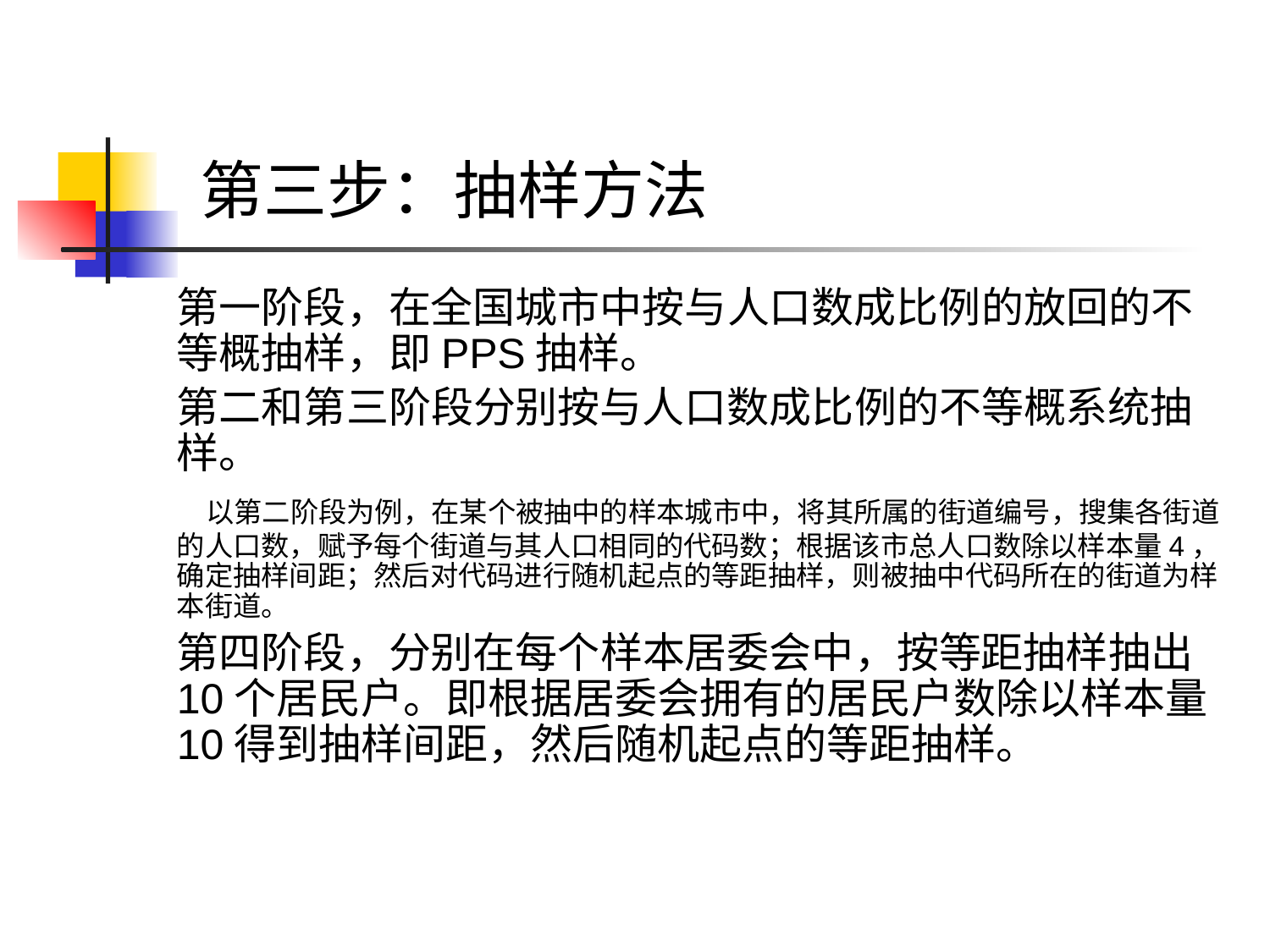

# 第三步：抽样方法
第一阶段，在全国城市中按与人口数成比例的放回的不等概抽样，即PPS抽样。
第二和第三阶段分别按与人口数成比例的不等概系统抽样。
  以第二阶段为例，在某个被抽中的样本城市中，将其所属的街道编号，搜集各街道的人口数，赋予每个街道与其人口相同的代码数；根据该市总人口数除以样本量4，确定抽样间距；然后对代码进行随机起点的等距抽样，则被抽中代码所在的街道为样本街道。
第四阶段，分别在每个样本居委会中，按等距抽样抽出10个居民户。即根据居委会拥有的居民户数除以样本量10得到抽样间距，然后随机起点的等距抽样。